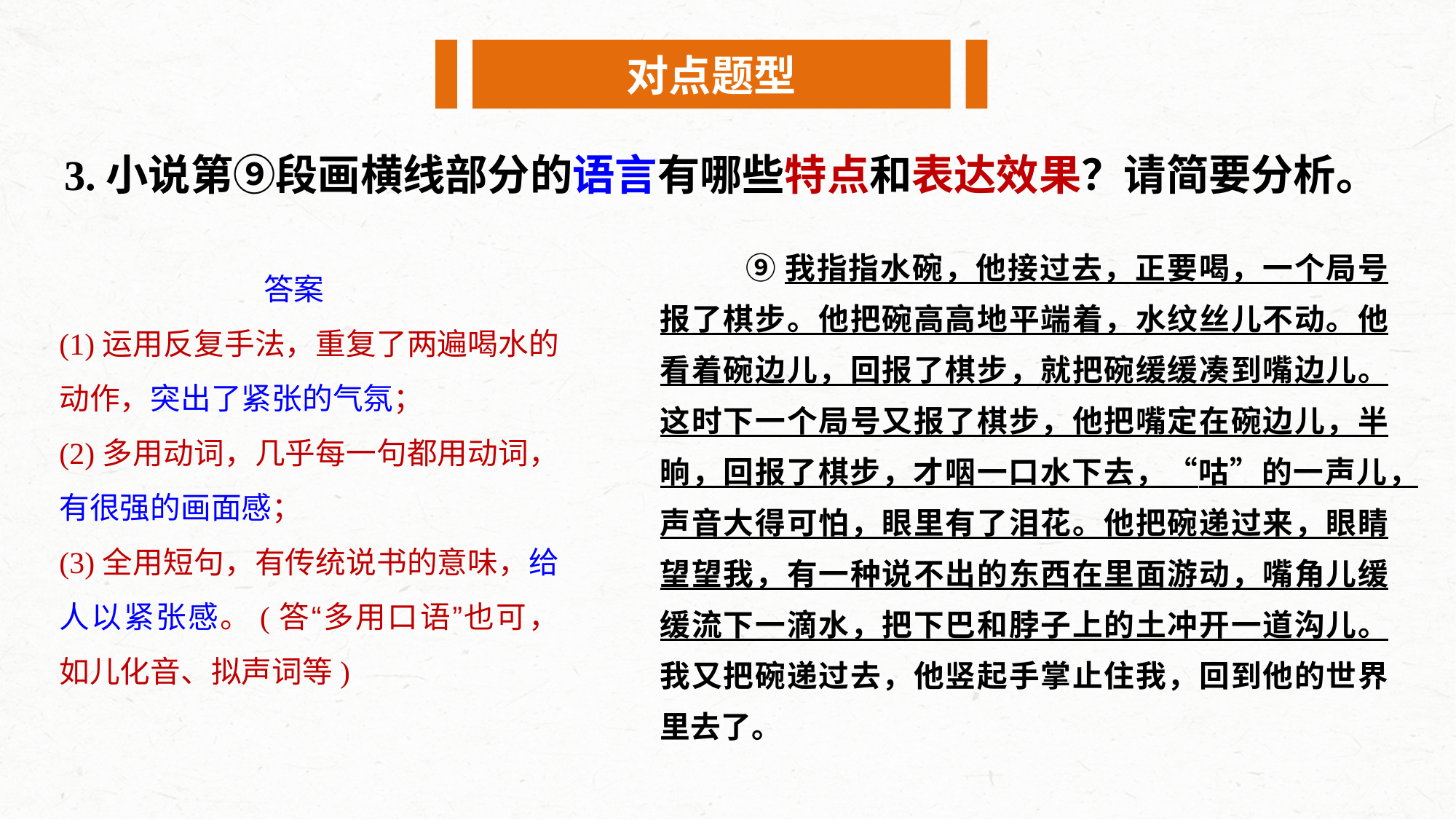

对点题型

3.小说第⑨段画横线部分的语言有哪些特点和表达效果？请简要分析。
⑨我指指水碗，他接过去，正要喝，一个局号报了棋步。他把碗高高地平端着，水纹丝儿不动。他看着碗边儿，回报了棋步，就把碗缓缓凑到嘴边儿。这时下一个局号又报了棋步，他把嘴定在碗边儿，半晌，回报了棋步，才咽一口水下去，“咕”的一声儿，声音大得可怕，眼里有了泪花。他把碗递过来，眼睛望望我，有一种说不出的东西在里面游动，嘴角儿缓缓流下一滴水，把下巴和脖子上的土冲开一道沟儿。我又把碗递过去，他竖起手掌止住我，回到他的世界里去了。
答案
(1)运用反复手法，重复了两遍喝水的动作，突出了紧张的气氛；
(2)多用动词，几乎每一句都用动词，有很强的画面感；
(3)全用短句，有传统说书的意味，给人以紧张感。(答“多用口语”也可，如儿化音、拟声词等)